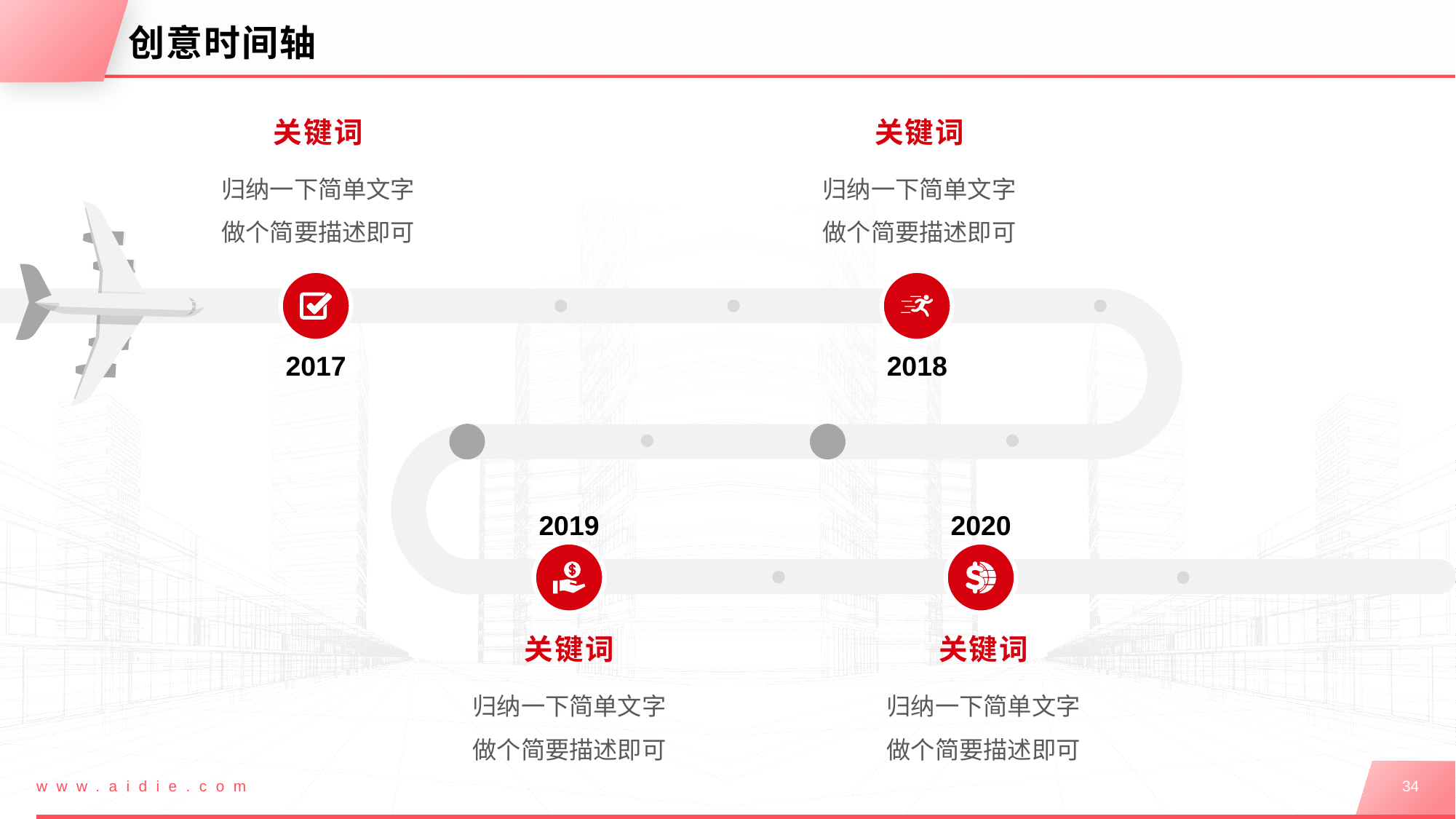

# 创意时间轴
关键词
归纳一下简单文字
做个简要描述即可
关键词
归纳一下简单文字
做个简要描述即可

2017
2018

2019
2020

关键词
归纳一下简单文字
做个简要描述即可
关键词
归纳一下简单文字
做个简要描述即可
www.aidie.com
34